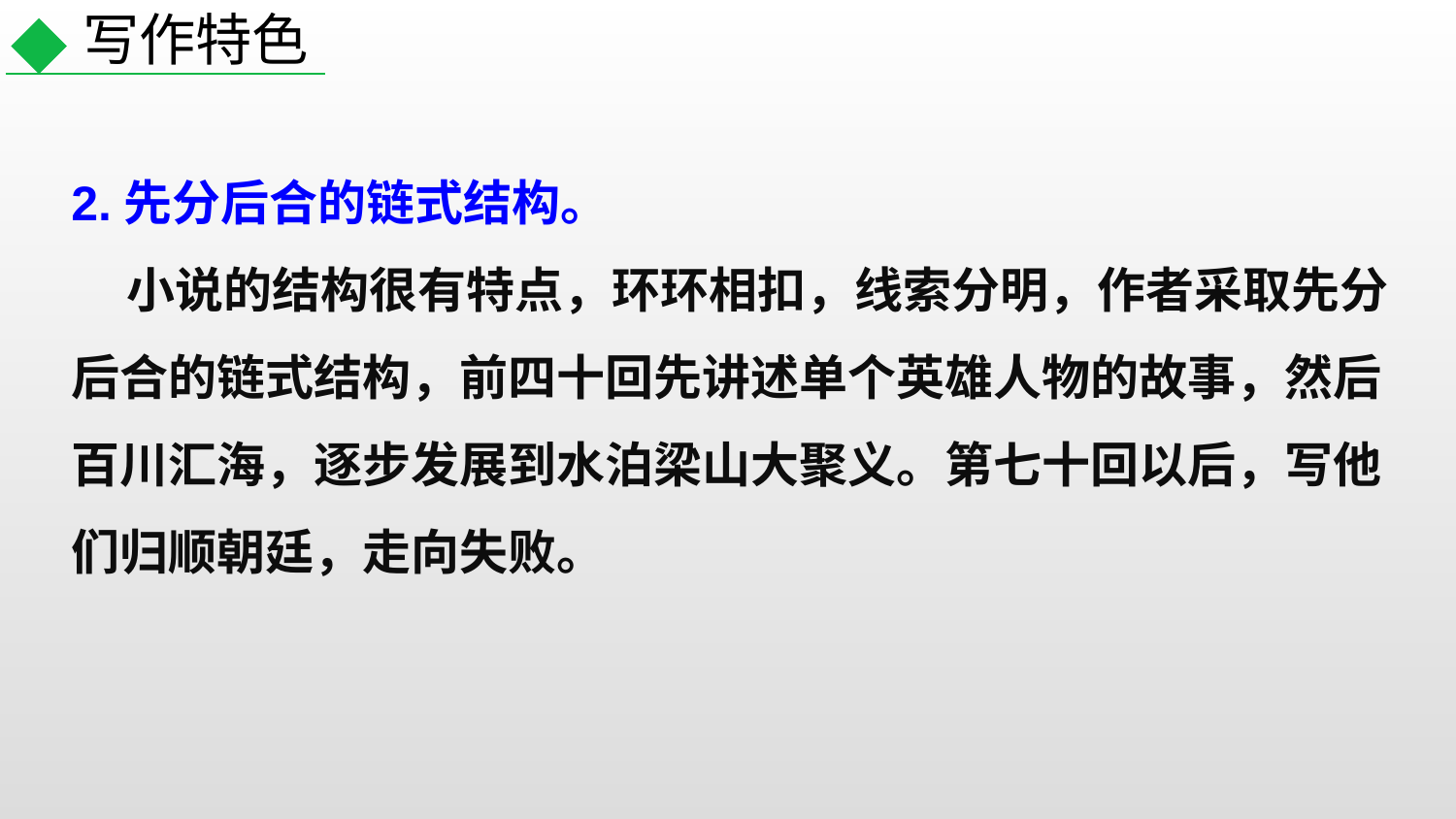

写作特色

2.先分后合的链式结构。
    小说的结构很有特点，环环相扣，线索分明，作者采取先分后合的链式结构，前四十回先讲述单个英雄人物的故事，然后百川汇海，逐步发展到水泊梁山大聚义。第七十回以后，写他们归顺朝廷，走向失败。